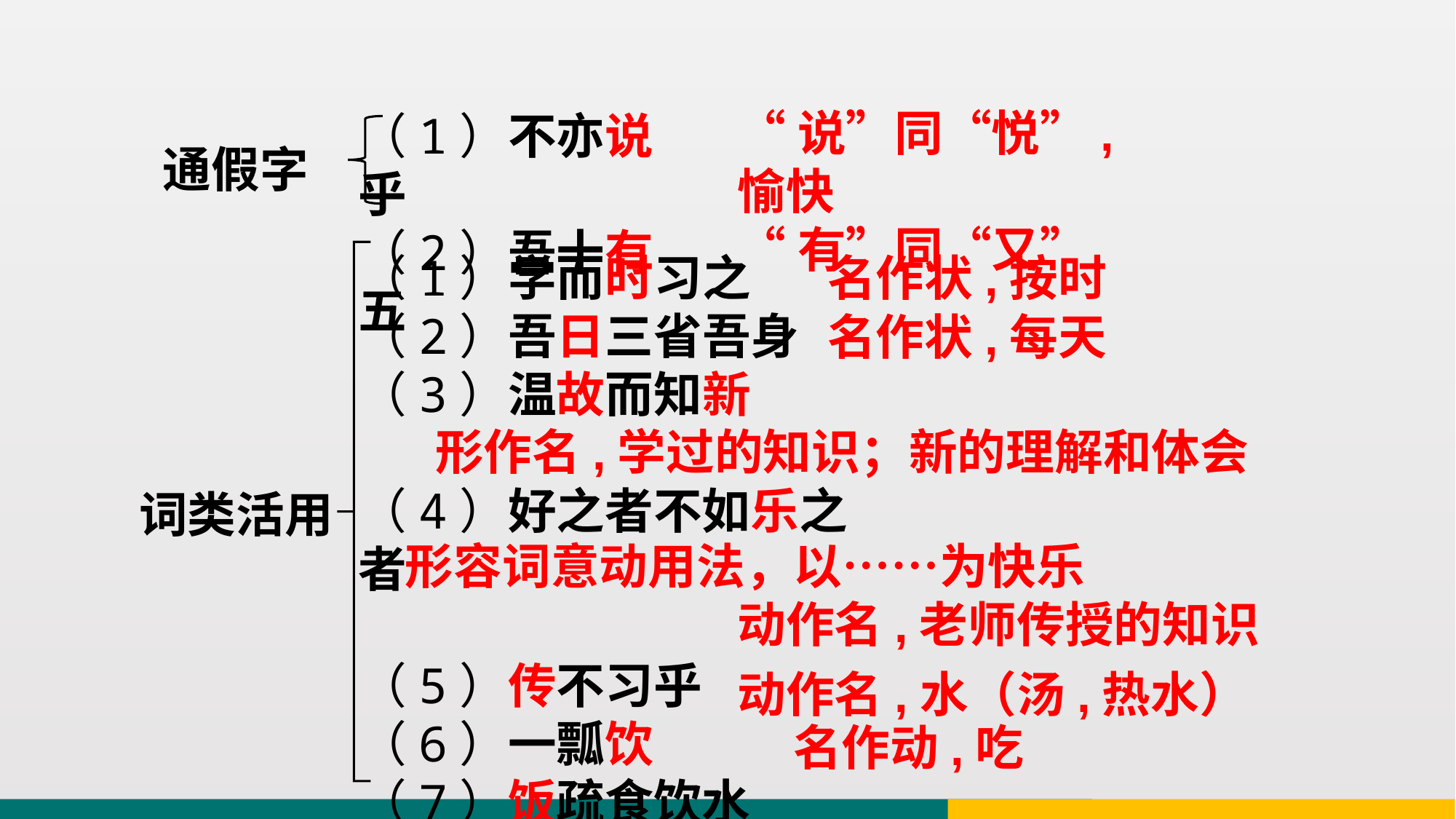

“说”同“悦”,愉快
“有”同“又”
（1）不亦说乎
（2）吾十有五

通假字

（1）学而时习之
（2）吾日三省吾身
（3）温故而知新

（4）好之者不如乐之者

（5）传不习乎
（6）一瓢饮
（7）饭疏食饮水
名作状,按时
名作状,每天
形作名,学过的知识；新的理解和体会
词类活用
形容词意动用法，以……为快乐
动作名,老师传授的知识
动作名,水（汤,热水）
名作动,吃